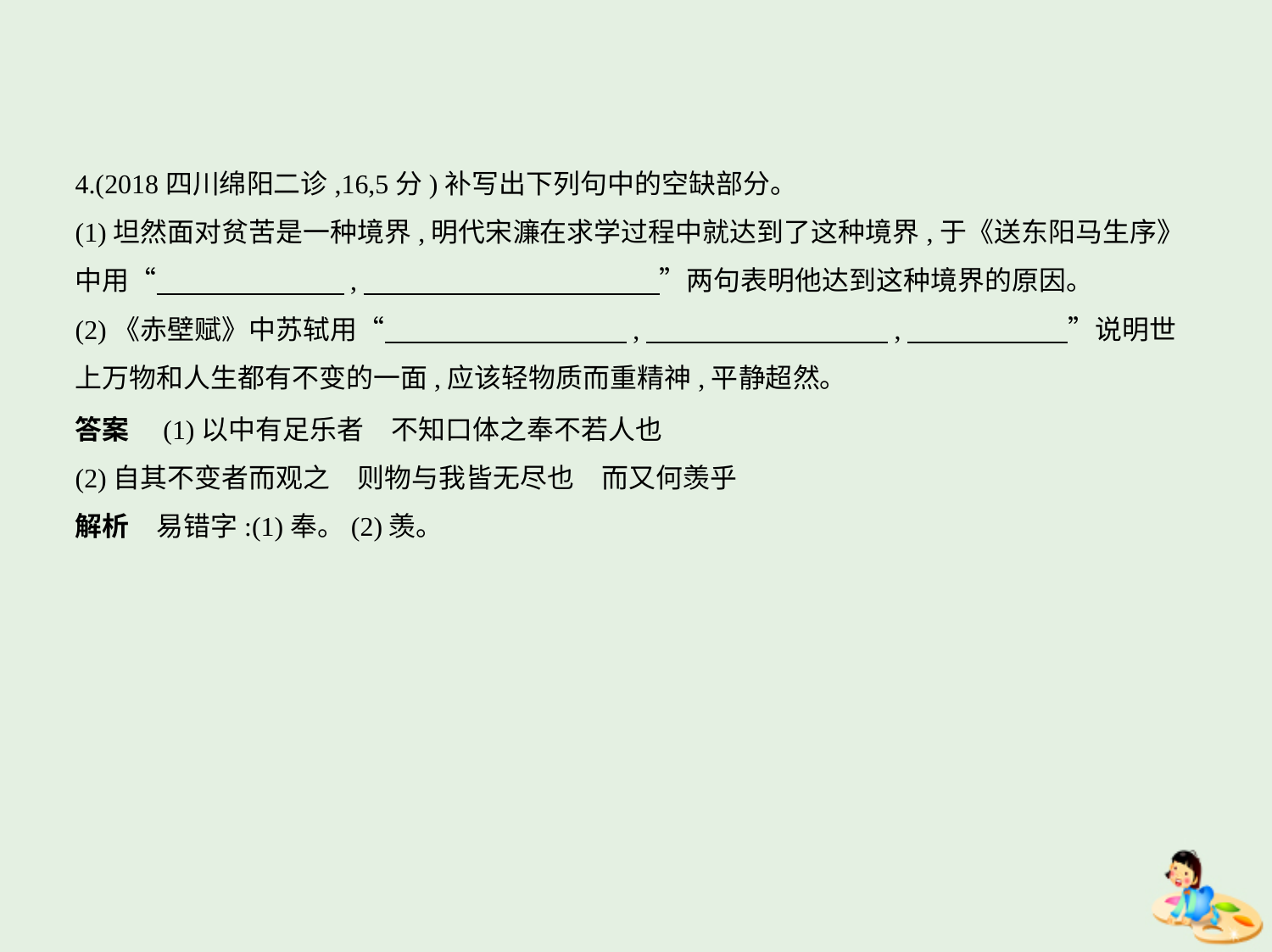

4.(2018四川绵阳二诊,16,5分)补写出下列句中的空缺部分。
(1)坦然面对贫苦是一种境界,明代宋濂在求学过程中就达到了这种境界,于《送东阳马生序》
中用“　　　　　　    ,　　　　　　　　　　    ”两句表明他达到这种境界的原因。
(2)《赤壁赋》中苏轼用“　　　　　　　　    ,　　　　　　　　    ,　　　　　    ”说明世
上万物和人生都有不变的一面,应该轻物质而重精神,平静超然。
答案　(1)以中有足乐者　不知口体之奉不若人也
(2)自其不变者而观之　则物与我皆无尽也　而又何羡乎
解析　易错字:(1)奉。(2)羡。